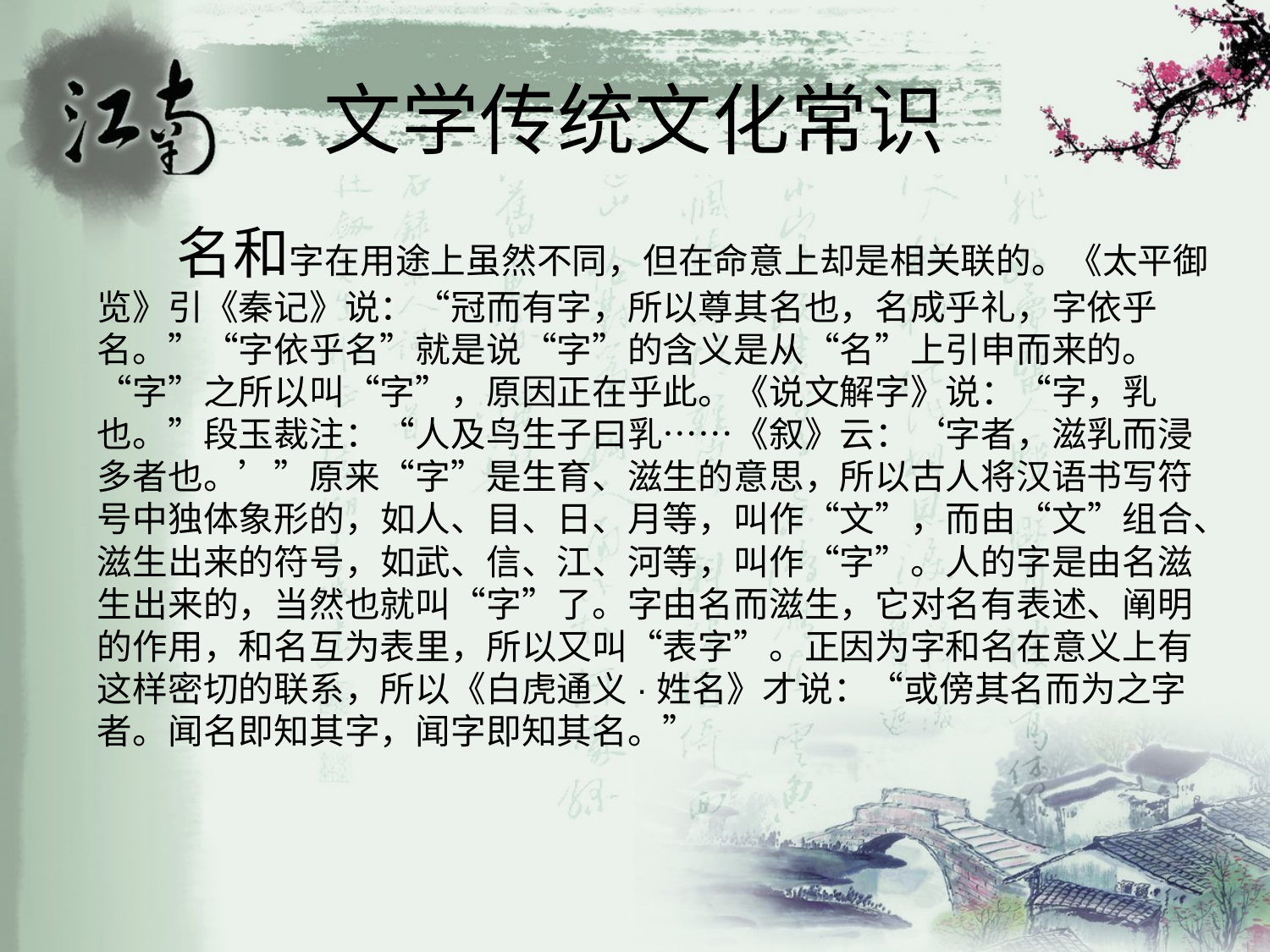

# 文学传统文化常识
         名和字在用途上虽然不同，但在命意上却是相关联的。《太平御览》引《秦记》说：“冠而有字，所以尊其名也，名成乎礼，字依乎名。”“字依乎名”就是说“字”的含义是从“名”上引申而来的。“字”之所以叫“字”，原因正在乎此。《说文解字》说：“字，乳也。”段玉裁注：“人及鸟生子曰乳……《叙》云：‘字者，滋乳而浸多者也。’”原来“字”是生育、滋生的意思，所以古人将汉语书写符号中独体象形的，如人、目、日、月等，叫作“文”，而由“文”组合、滋生出来的符号，如武、信、江、河等，叫作“字”。人的字是由名滋生出来的，当然也就叫“字”了。字由名而滋生，它对名有表述、阐明的作用，和名互为表里，所以又叫“表字”。正因为字和名在意义上有这样密切的联系，所以《白虎通义·姓名》才说：“或傍其名而为之字者。闻名即知其字，闻字即知其名。”